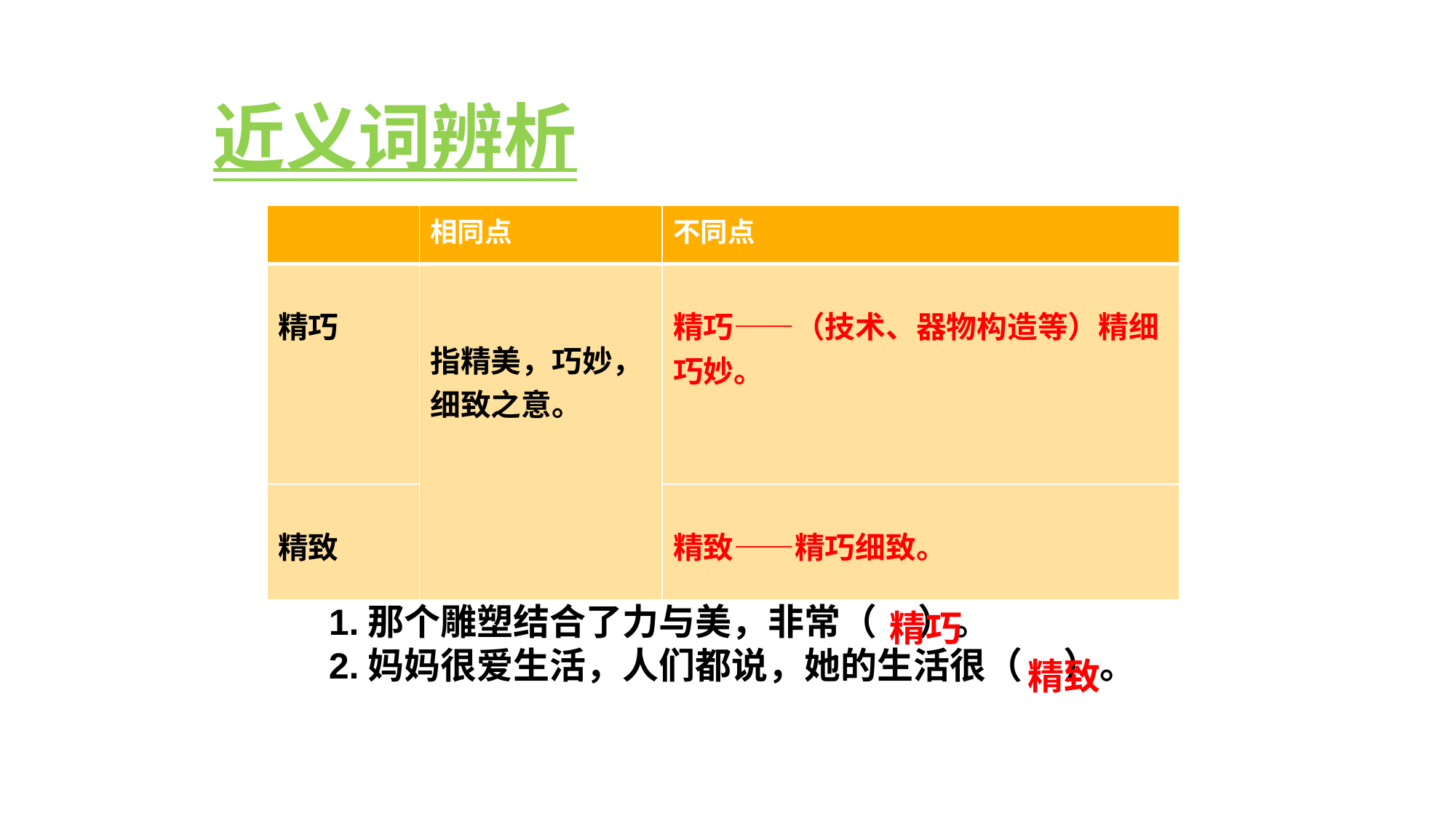

近义词辨析
|  | 相同点 | 不同点 |
| --- | --- | --- |
| 精巧 | 指精美，巧妙，细致之意。 | 精巧——（技术、器物构造等）精细巧妙。 |
| 精致 |  | 精致——精巧细致。 |

1.那个雕塑结合了力与美，非常（     ）。
2.妈妈很爱生活，人们都说，她的生活很（     ）。
精巧

精致